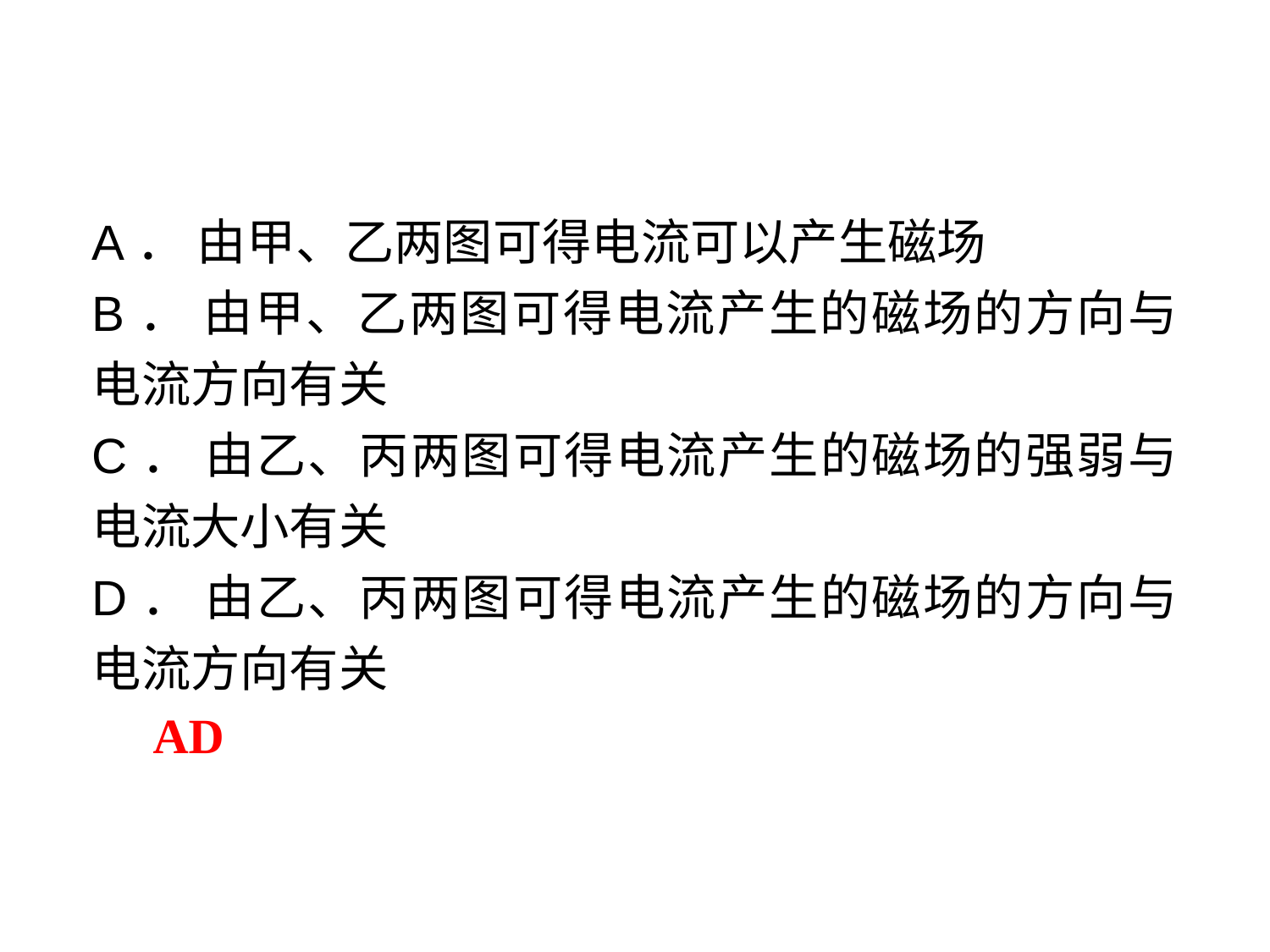

A． 由甲、乙两图可得电流可以产生磁场
B． 由甲、乙两图可得电流产生的磁场的方向与电流方向有关
C． 由乙、丙两图可得电流产生的磁场的强弱与电流大小有关
D． 由乙、丙两图可得电流产生的磁场的方向与电流方向有关
 AD